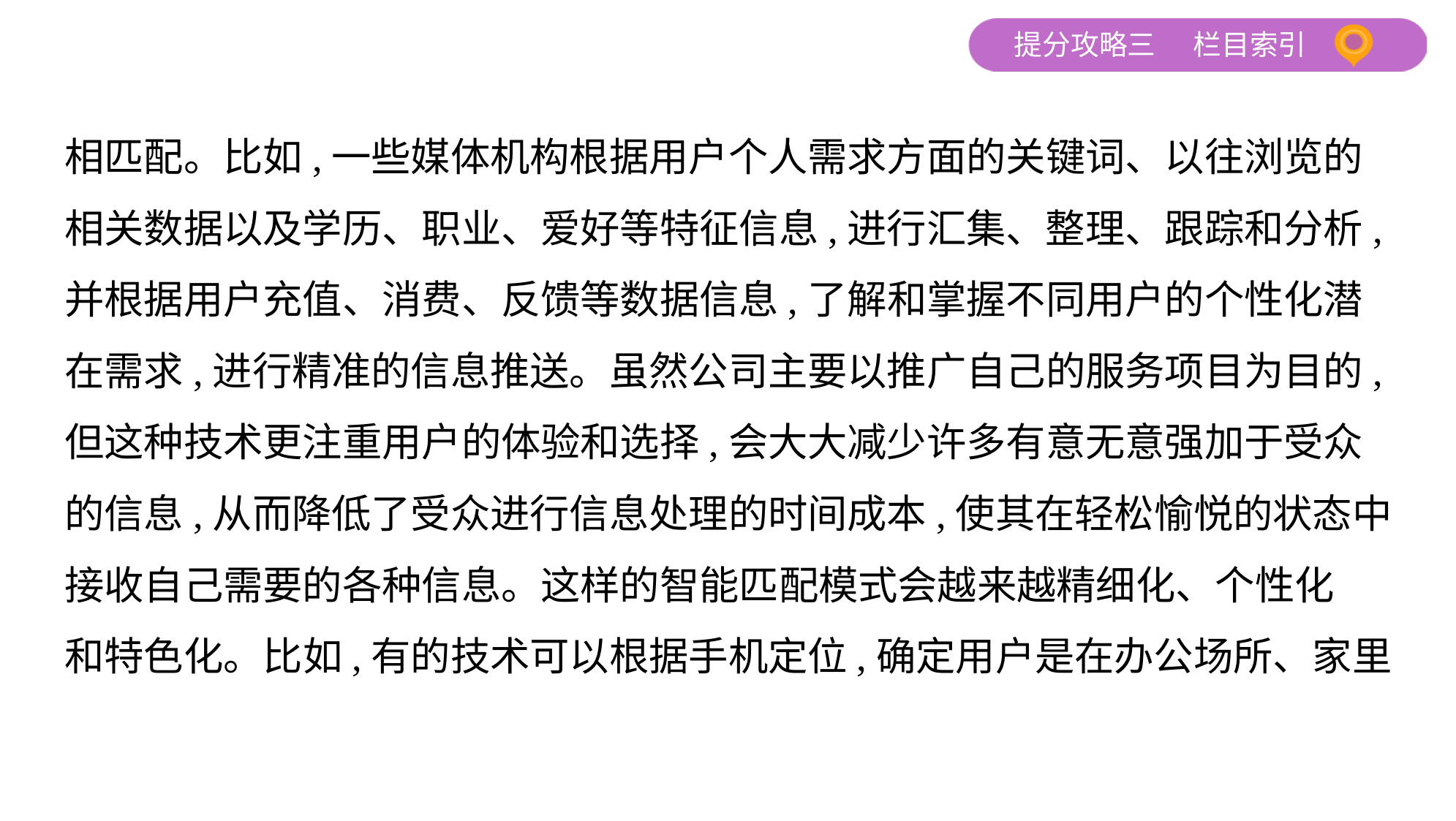

相匹配。比如,一些媒体机构根据用户个人需求方面的关键词、以往浏览的
相关数据以及学历、职业、爱好等特征信息,进行汇集、整理、跟踪和分析,
并根据用户充值、消费、反馈等数据信息,了解和掌握不同用户的个性化潜
在需求,进行精准的信息推送。虽然公司主要以推广自己的服务项目为目的,
但这种技术更注重用户的体验和选择,会大大减少许多有意无意强加于受众
的信息,从而降低了受众进行信息处理的时间成本,使其在轻松愉悦的状态中
接收自己需要的各种信息。这样的智能匹配模式会越来越精细化、个性化
和特色化。比如,有的技术可以根据手机定位,确定用户是在办公场所、家里